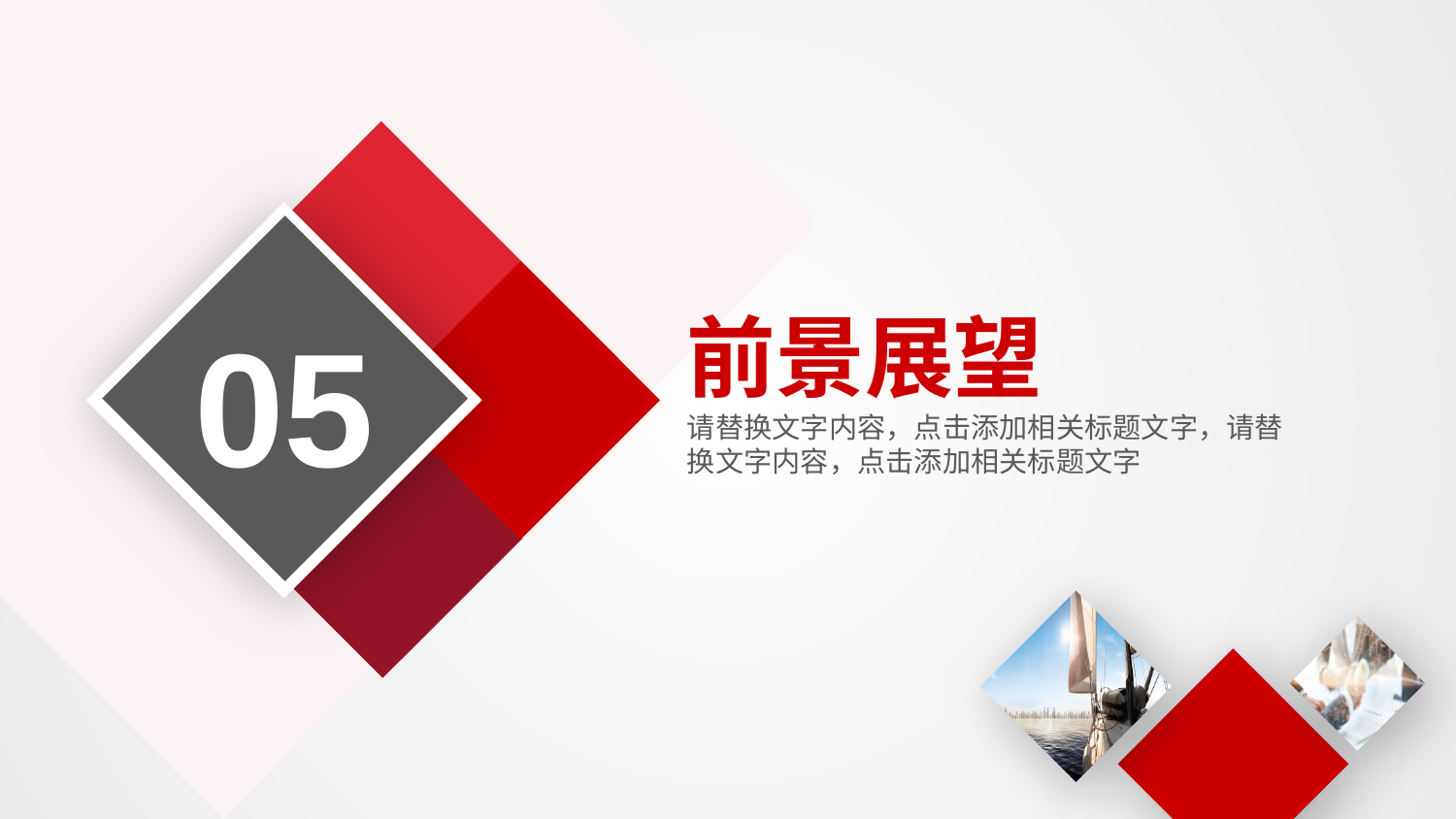

前景展望
05

请替换文字内容，点击添加相关标题文字，请替换文字内容，点击添加相关标题文字